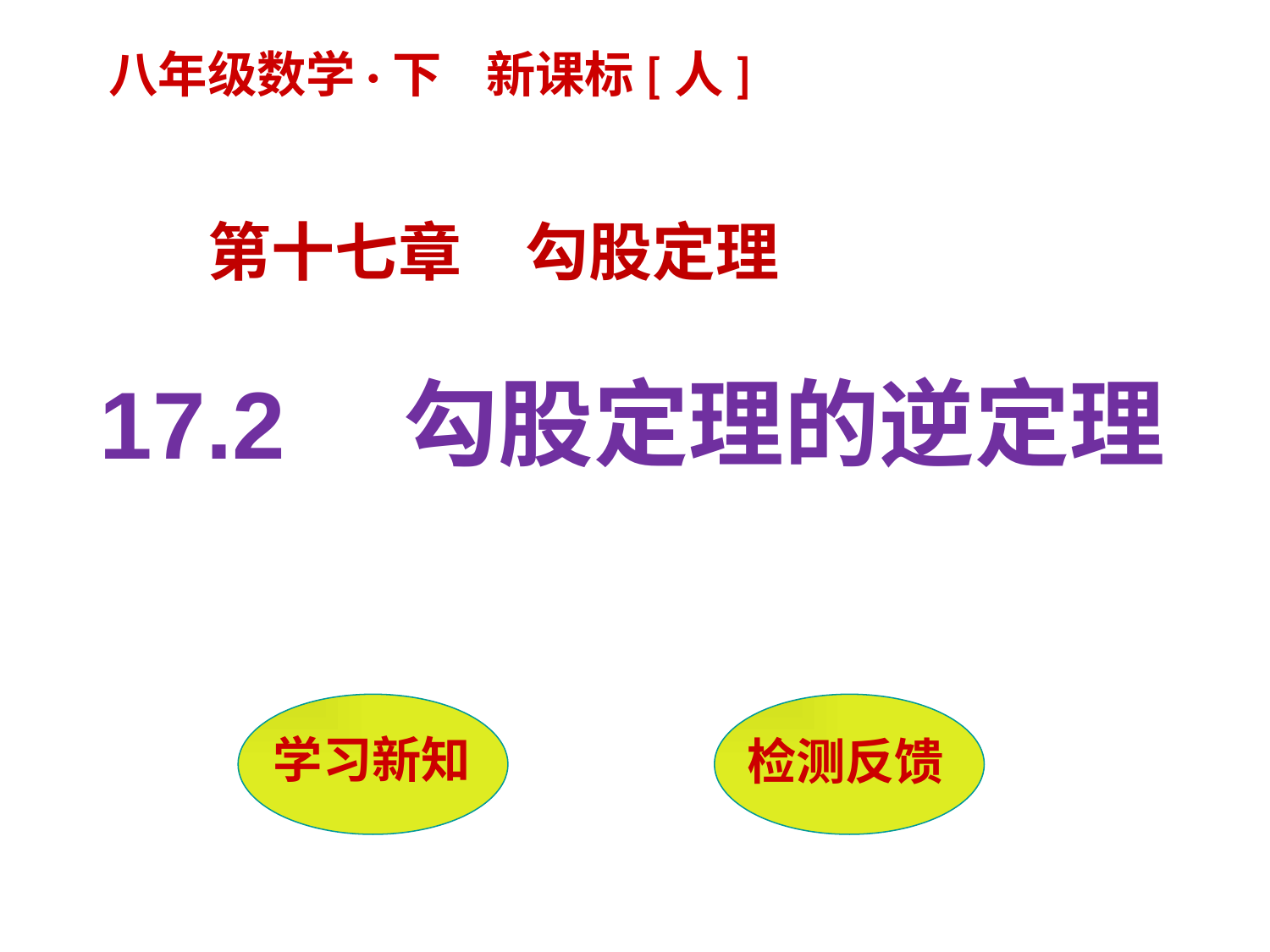

八年级数学·下    新课标[人]
第十七章　勾股定理
17.2　勾股定理的逆定理

 学习新知

检测反馈